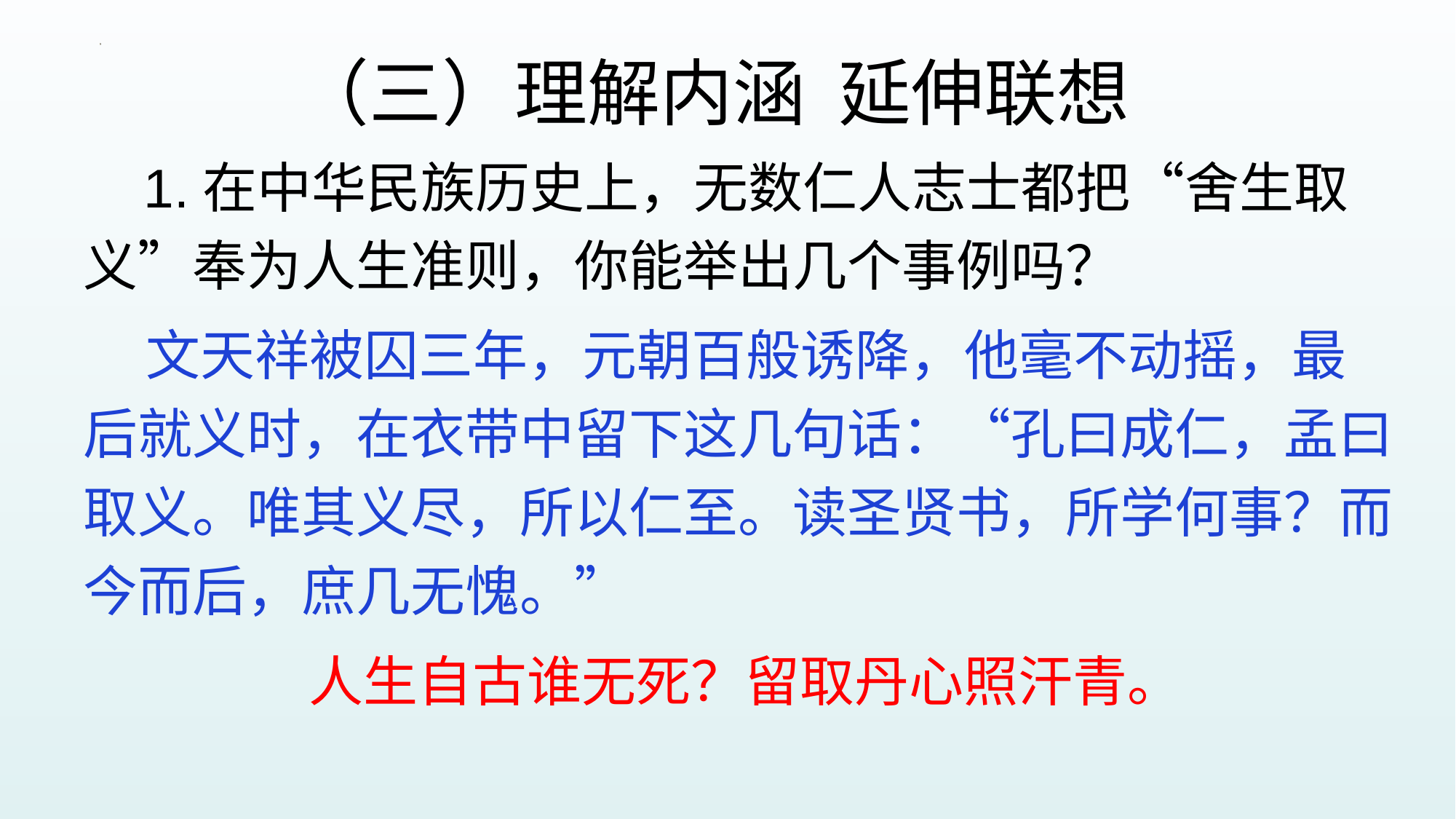

# （三）理解内涵  延伸联想
    1.在中华民族历史上，无数仁人志士都把“舍生取义”奉为人生准则，你能举出几个事例吗？
    文天祥被囚三年，元朝百般诱降，他毫不动摇，最后就义时，在衣带中留下这几句话：“孔曰成仁，孟曰取义。唯其义尽，所以仁至。读圣贤书，所学何事？而今而后，庶几无愧。”
人生自古谁无死？留取丹心照汗青。